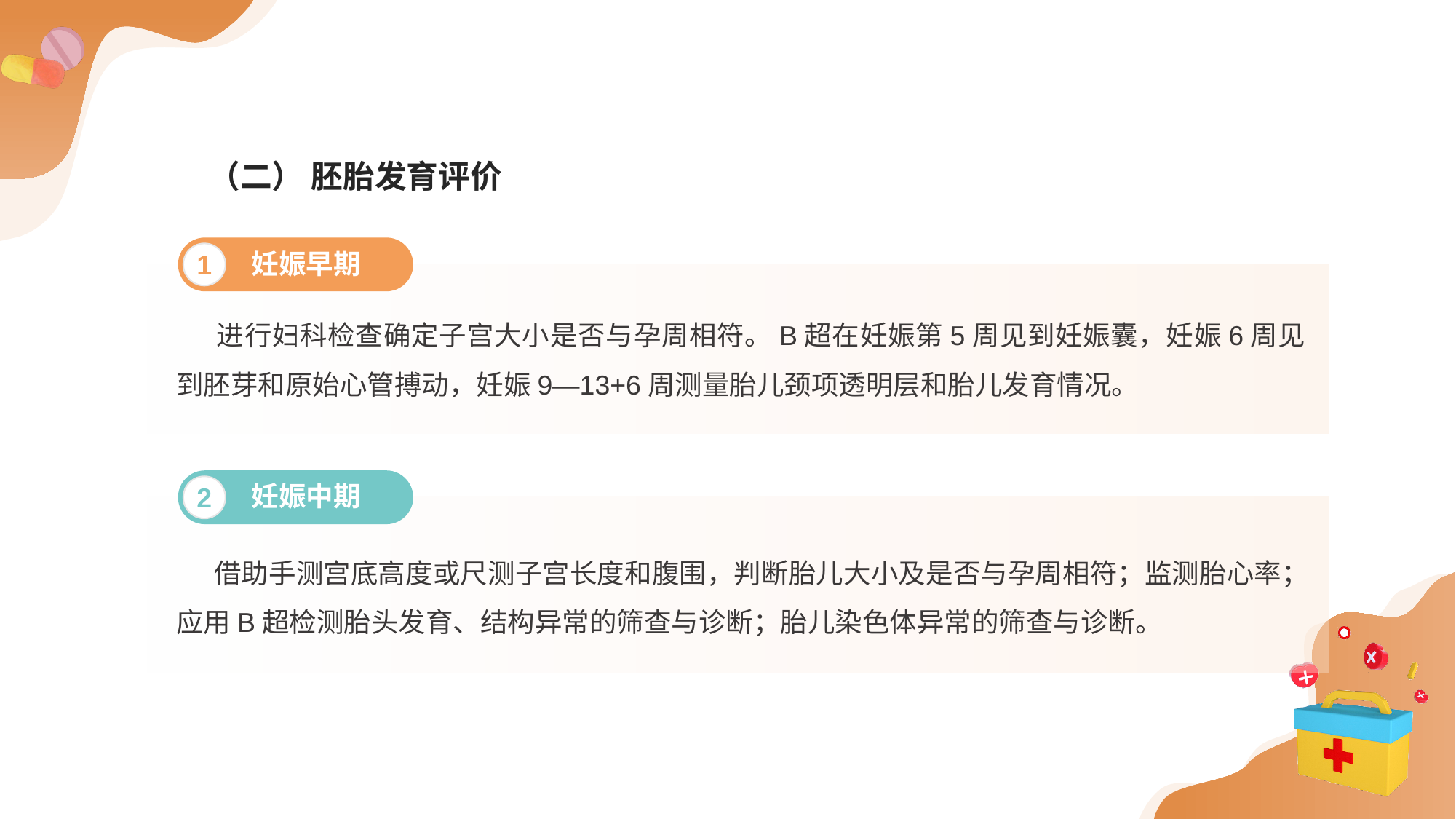

（二） 胚胎发育评价

妊娠早期

1

     进行妇科检查确定子宫大小是否与孕周相符。B超在妊娠第5周见到妊娠囊，妊娠6周见到胚芽和原始心管搏动，妊娠9—13+6周测量胎儿颈项透明层和胎儿发育情况。

妊娠中期

2

     借助手测宫底高度或尺测子宫长度和腹围，判断胎儿大小及是否与孕周相符；监测胎心率；应用B超检测胎头发育、结构异常的筛查与诊断；胎儿染色体异常的筛查与诊断。